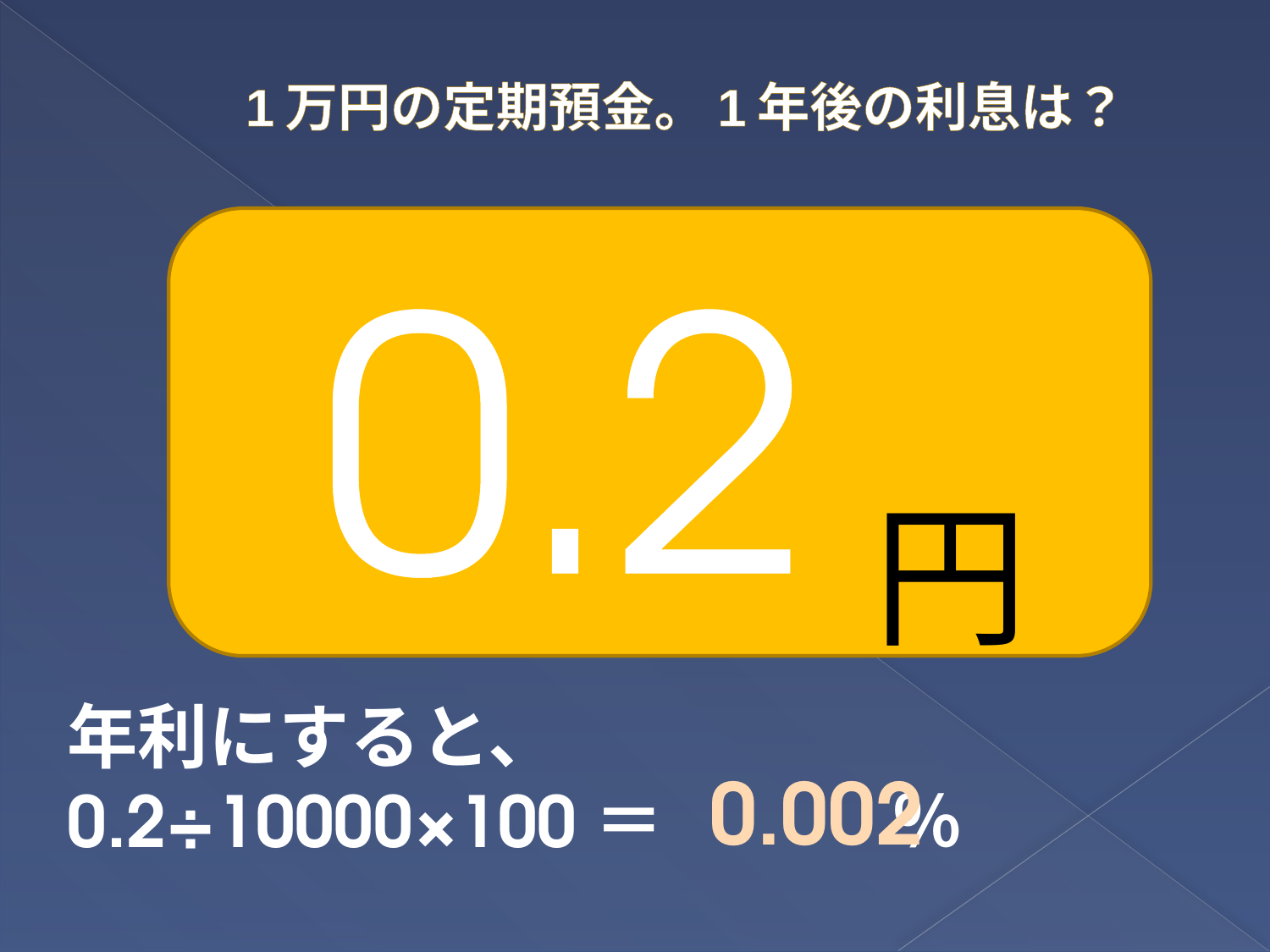

# 1万円の定期預金。1年後の利息は？

　　　　　円
0.2
年利にすると、
0.2÷10000×100＝　　　 ％

0.002